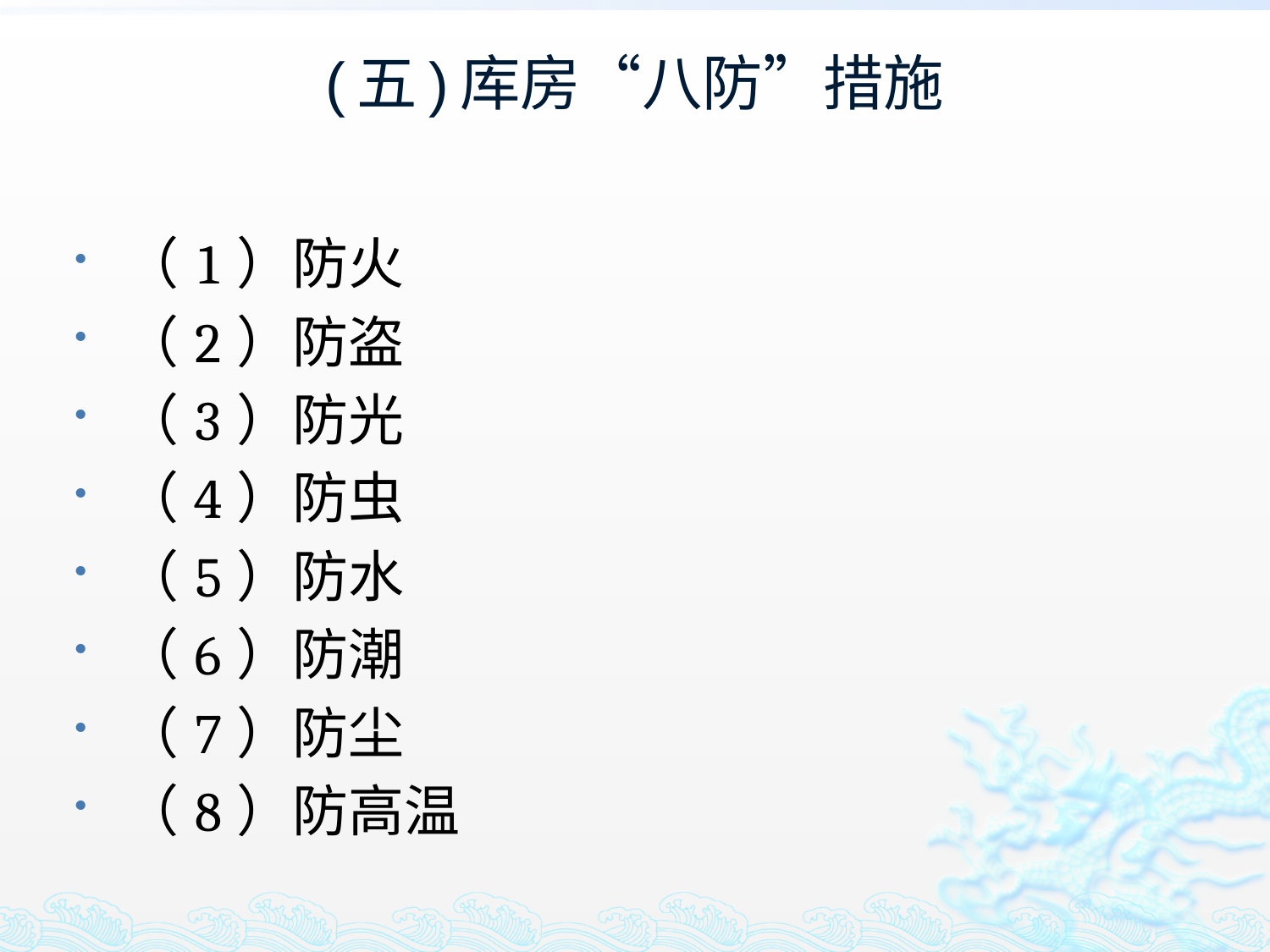

# (五)库房“八防”措施
（1）防火
（2）防盗
（3）防光
（4）防虫
（5）防水
（6）防潮
（7）防尘
（8）防高温